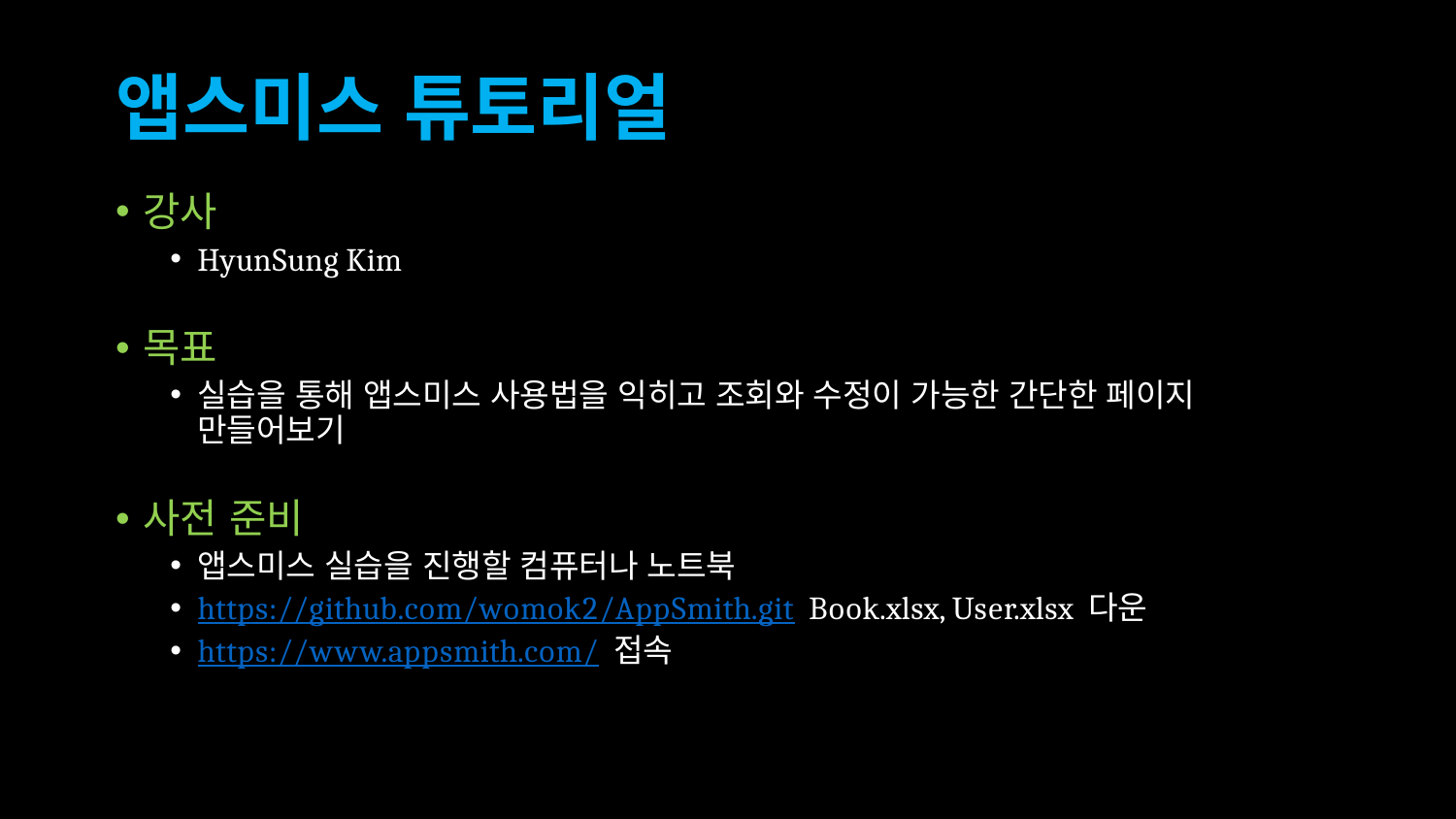

# 앱스미스 튜토리얼
강사
HyunSung Kim
목표
실습을 통해 앱스미스 사용법을 익히고 조회와 수정이 가능한 간단한 페이지 만들어보기
사전 준비
앱스미스 실습을 진행할 컴퓨터나 노트북
https://github.com/womok2/AppSmith.git  Book.xlsx, User.xlsx 다운
https://www.appsmith.com/ 접속